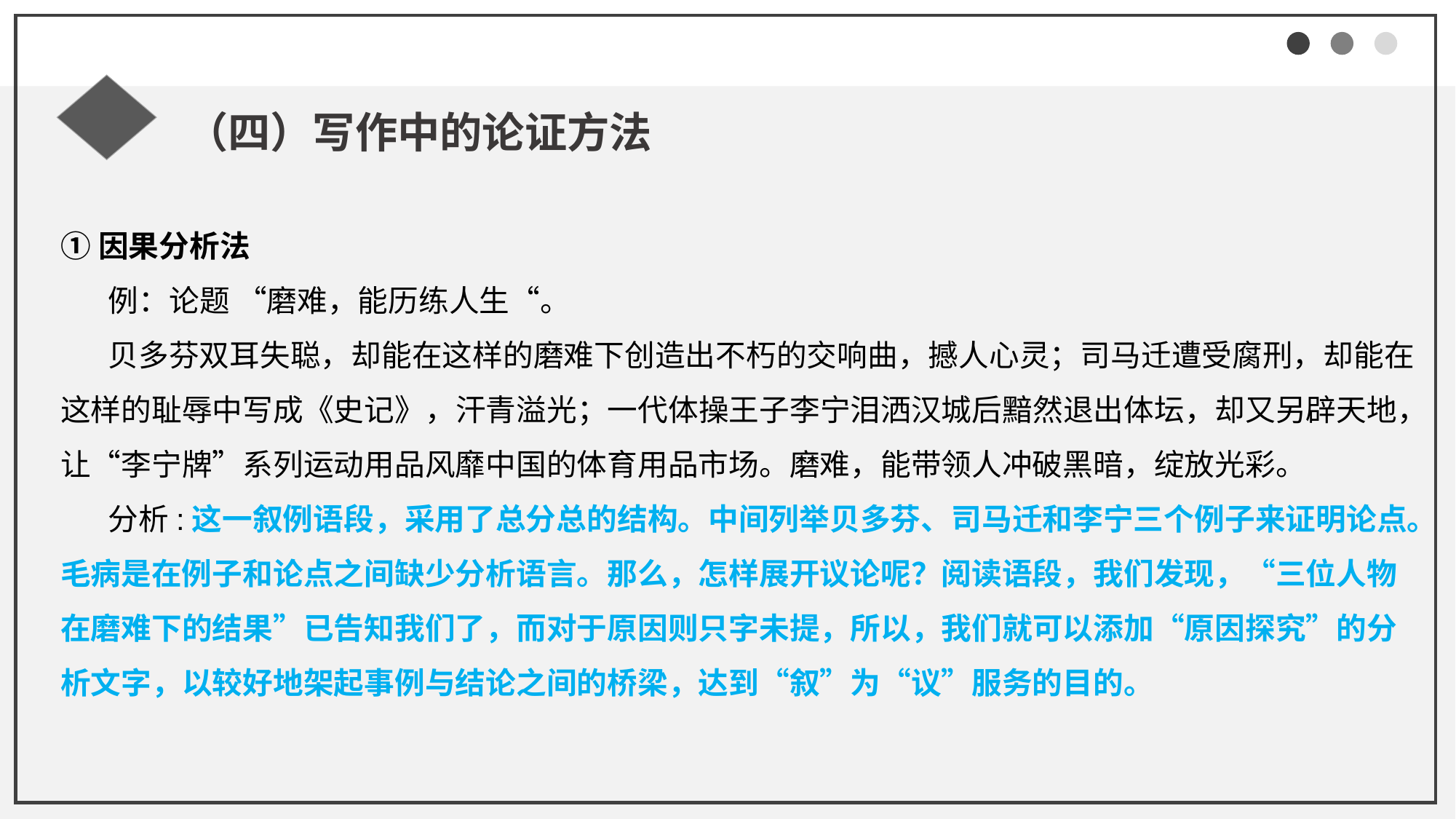

（四）写作中的论证方法
①因果分析法
      例：论题 “磨难，能历练人生“。
      贝多芬双耳失聪，却能在这样的磨难下创造出不朽的交响曲，撼人心灵；司马迁遭受腐刑，却能在这样的耻辱中写成《史记》，汗青溢光；一代体操王子李宁泪洒汉城后黯然退出体坛，却又另辟天地，让“李宁牌”系列运动用品风靡中国的体育用品市场。磨难，能带领人冲破黑暗，绽放光彩。
      分析:这一叙例语段，采用了总分总的结构。中间列举贝多芬、司马迁和李宁三个例子来证明论点。毛病是在例子和论点之间缺少分析语言。那么，怎样展开议论呢？阅读语段，我们发现，“三位人物在磨难下的结果”已告知我们了，而对于原因则只字未提，所以，我们就可以添加“原因探究”的分析文字，以较好地架起事例与结论之间的桥梁，达到“叙”为“议”服务的目的。